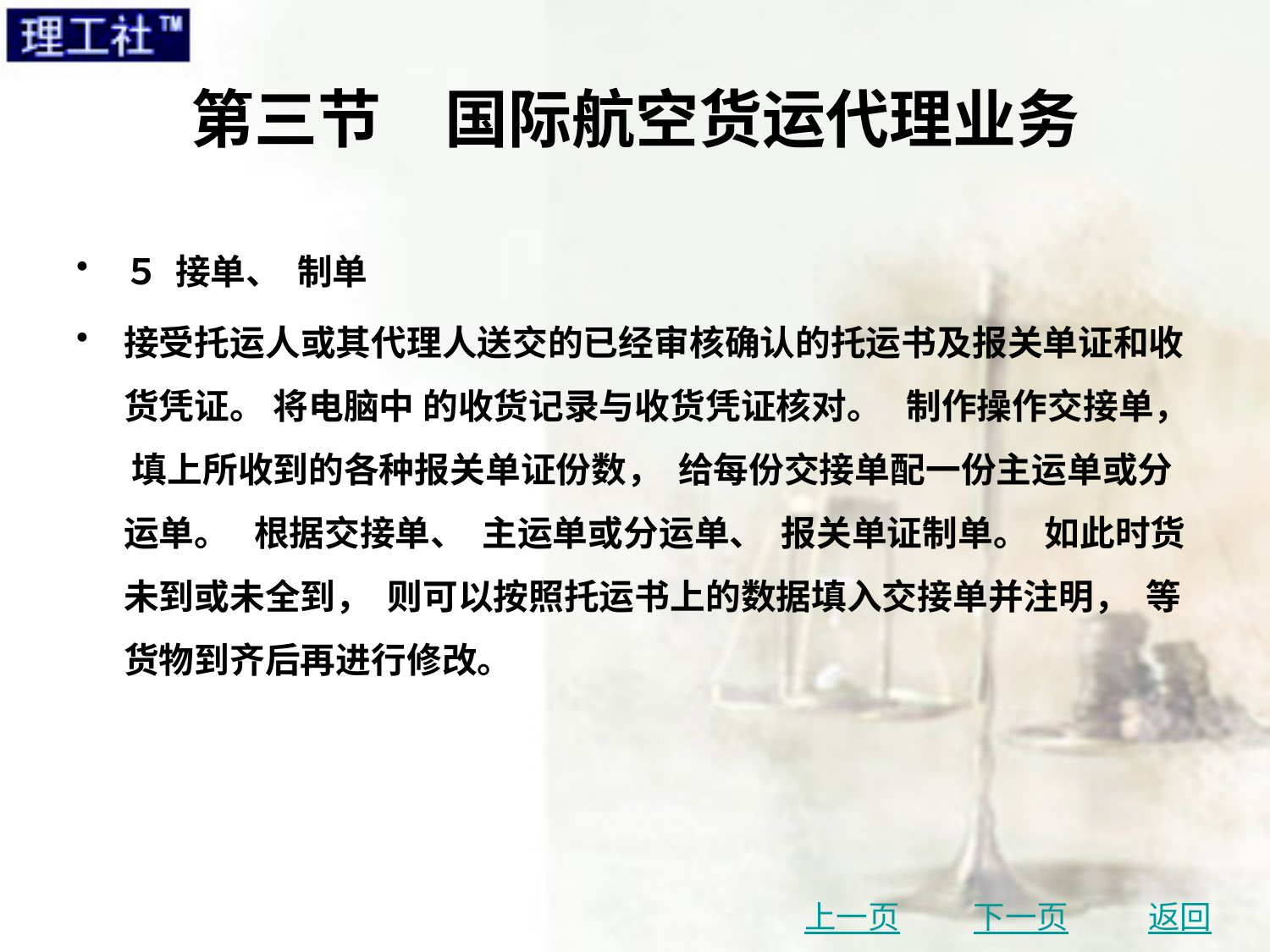

# 第三节　国际航空货运代理业务
５  接单、  制单
接受托运人或其代理人送交的已经审核确认的托运书及报关单证和收货凭证。 将电脑中 的收货记录与收货凭证核对。   制作操作交接单，  填上所收到的各种报关单证份数，  给每份交接单配一份主运单或分运单。   根据交接单、  主运单或分运单、  报关单证制单。  如此时货未到或未全到，  则可以按照托运书上的数据填入交接单并注明，  等货物到齐后再进行修改。

上一页
下一页
返回